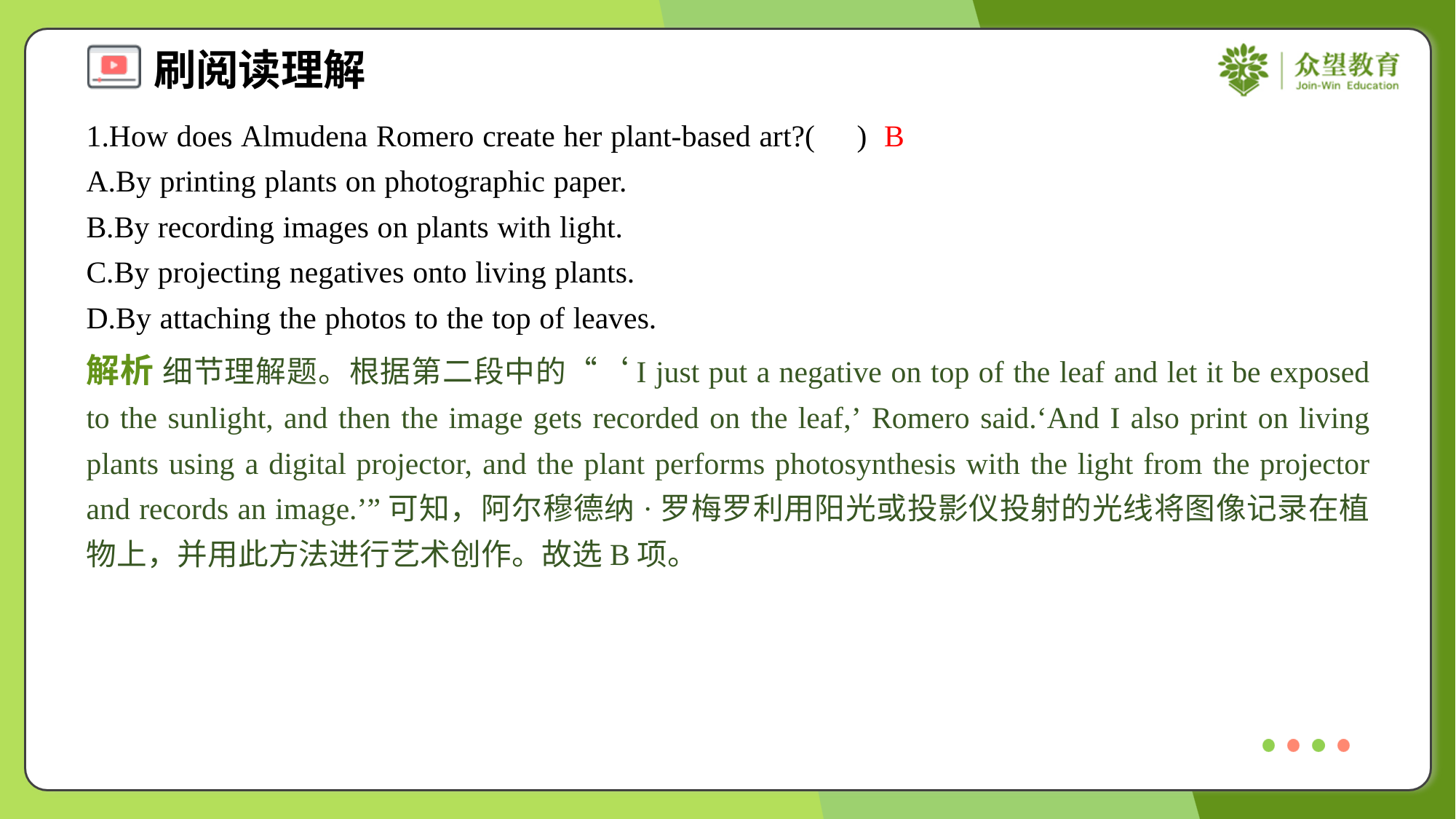

1.How does Almudena Romero create her plant-based art?(     )
B
A.By printing plants on photographic paper.
B.By recording images on plants with light.
C.By projecting negatives onto living plants.
D.By attaching the photos to the top of leaves.
解析 细节理解题。根据第二段中的“‘I just put a negative on top of the leaf and let it be exposed to the sunlight, and then the image gets recorded on the leaf,’ Romero said.‘And I also print on living plants using a digital projector, and the plant performs photosynthesis with the light from the projector and records an image.’”可知，阿尔穆德纳·罗梅罗利用阳光或投影仪投射的光线将图像记录在植物上，并用此方法进行艺术创作。故选B项。